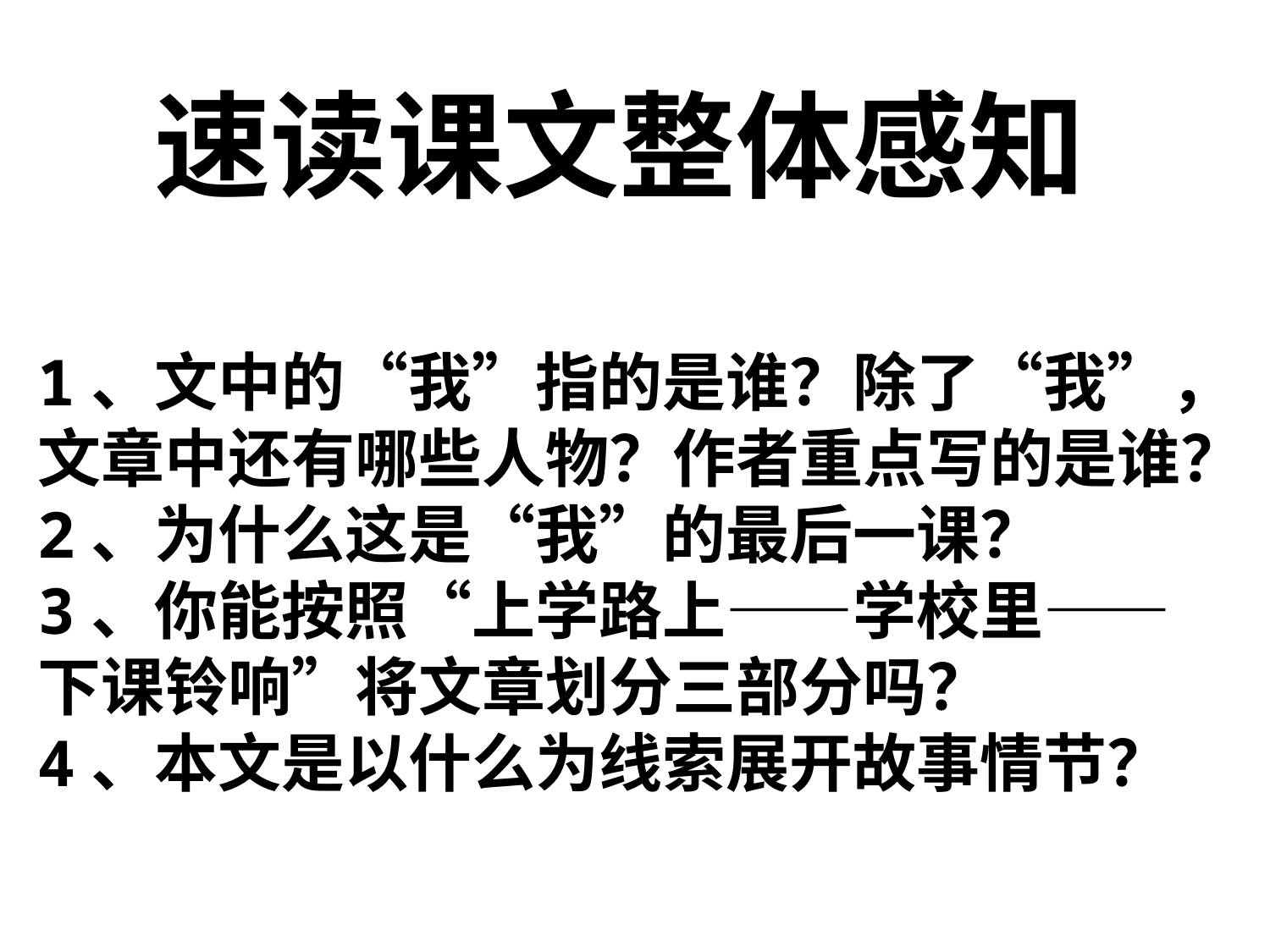

速读课文整体感知
1、文中的“我”指的是谁？除了“我”，文章中还有哪些人物？作者重点写的是谁？
2、为什么这是“我”的最后一课？
3、你能按照“上学路上——学校里——下课铃响”将文章划分三部分吗？
4、本文是以什么为线索展开故事情节？